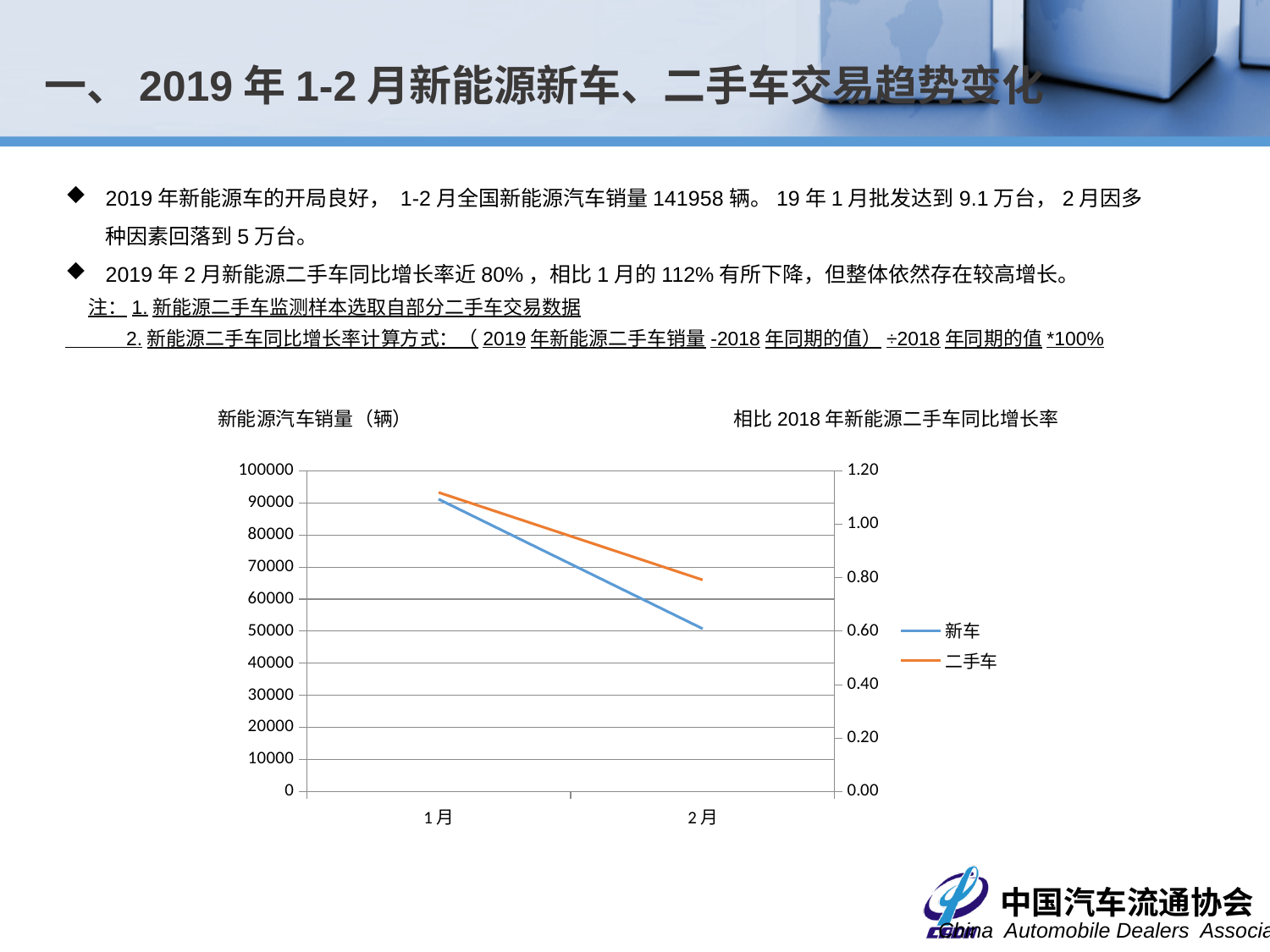

一、2019年1-2月新能源新车、二手车交易趋势变化
2019年新能源车的开局良好， 1-2月全国新能源汽车销量141958辆。19年1月批发达到9.1万台，2月因多种因素回落到5万台。
2019年2月新能源二手车同比增长率近80%，相比1月的112%有所下降，但整体依然存在较高增长。
    注：1.新能源二手车监测样本选取自部分二手车交易数据
           2.新能源二手车同比增长率计算方式：（2019年新能源二手车销量-2018年同期的值）÷2018年同期的值*100%
新能源汽车销量（辆）
相比2018年新能源二手车同比增长率

### Chart

| Category | 新车 | 二手车 |
|---|---|---|
| 1月 | 91175.0 | 1.1192758253461128 |
| 2月 | 50783.0 | 0.792022792022792 |